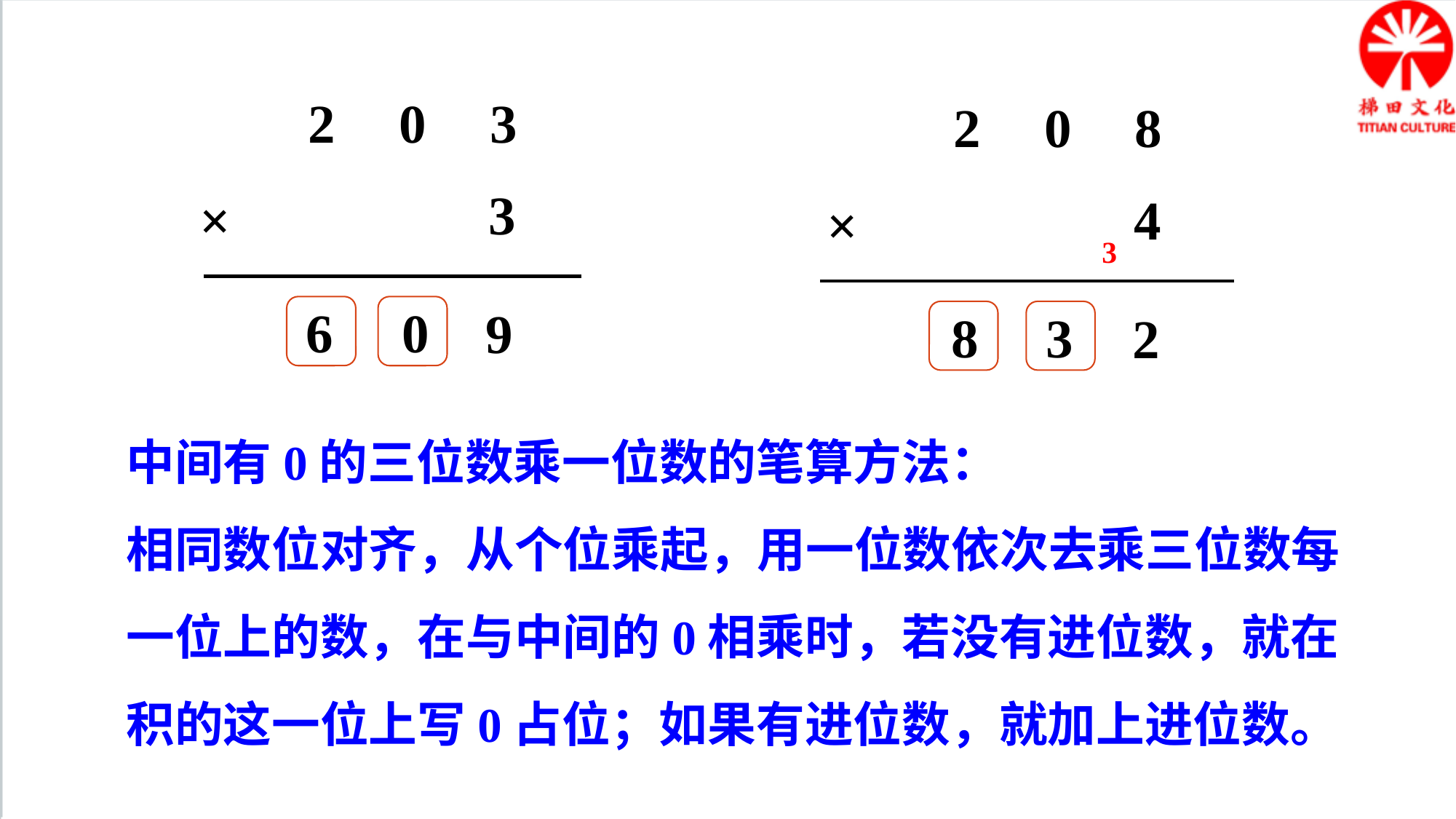

2  0  3
3
×
9

2  0  8
4
×
2

3
6
0
8
3
中间有0的三位数乘一位数的笔算方法：
相同数位对齐，从个位乘起，用一位数依次去乘三位数每一位上的数，在与中间的0相乘时，若没有进位数，就在积的这一位上写0占位；如果有进位数，就加上进位数。